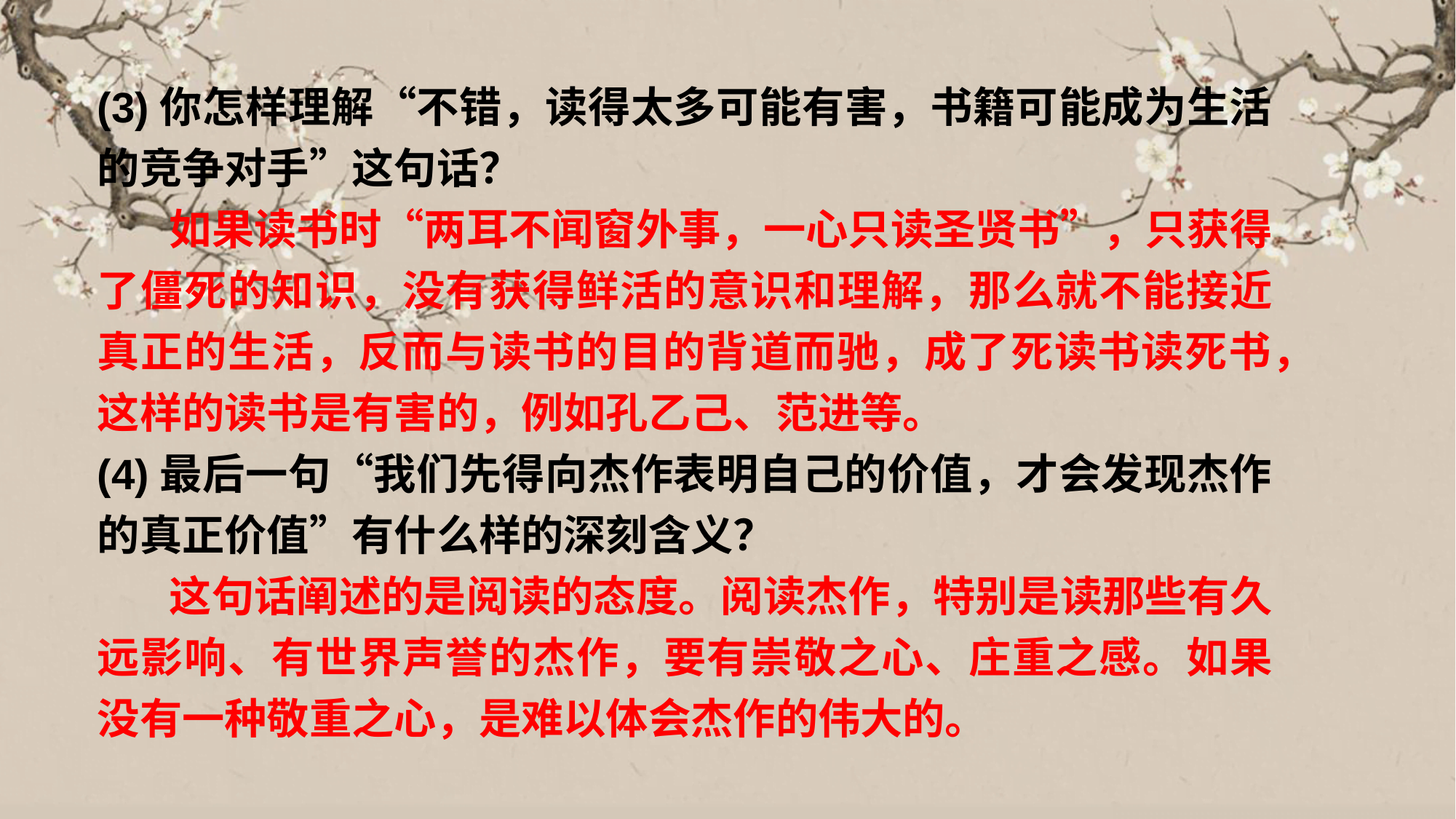

(3)你怎样理解“不错，读得太多可能有害，书籍可能成为生活的竞争对手”这句话？
  　如果读书时“两耳不闻窗外事，一心只读圣贤书”，只获得了僵死的知识，没有获得鲜活的意识和理解，那么就不能接近真正的生活，反而与读书的目的背道而驰，成了死读书读死书，这样的读书是有害的，例如孔乙己、范进等。
(4)最后一句“我们先得向杰作表明自己的价值，才会发现杰作的真正价值”有什么样的深刻含义？
  　这句话阐述的是阅读的态度。阅读杰作，特别是读那些有久远影响、有世界声誉的杰作，要有崇敬之心、庄重之感。如果没有一种敬重之心，是难以体会杰作的伟大的。